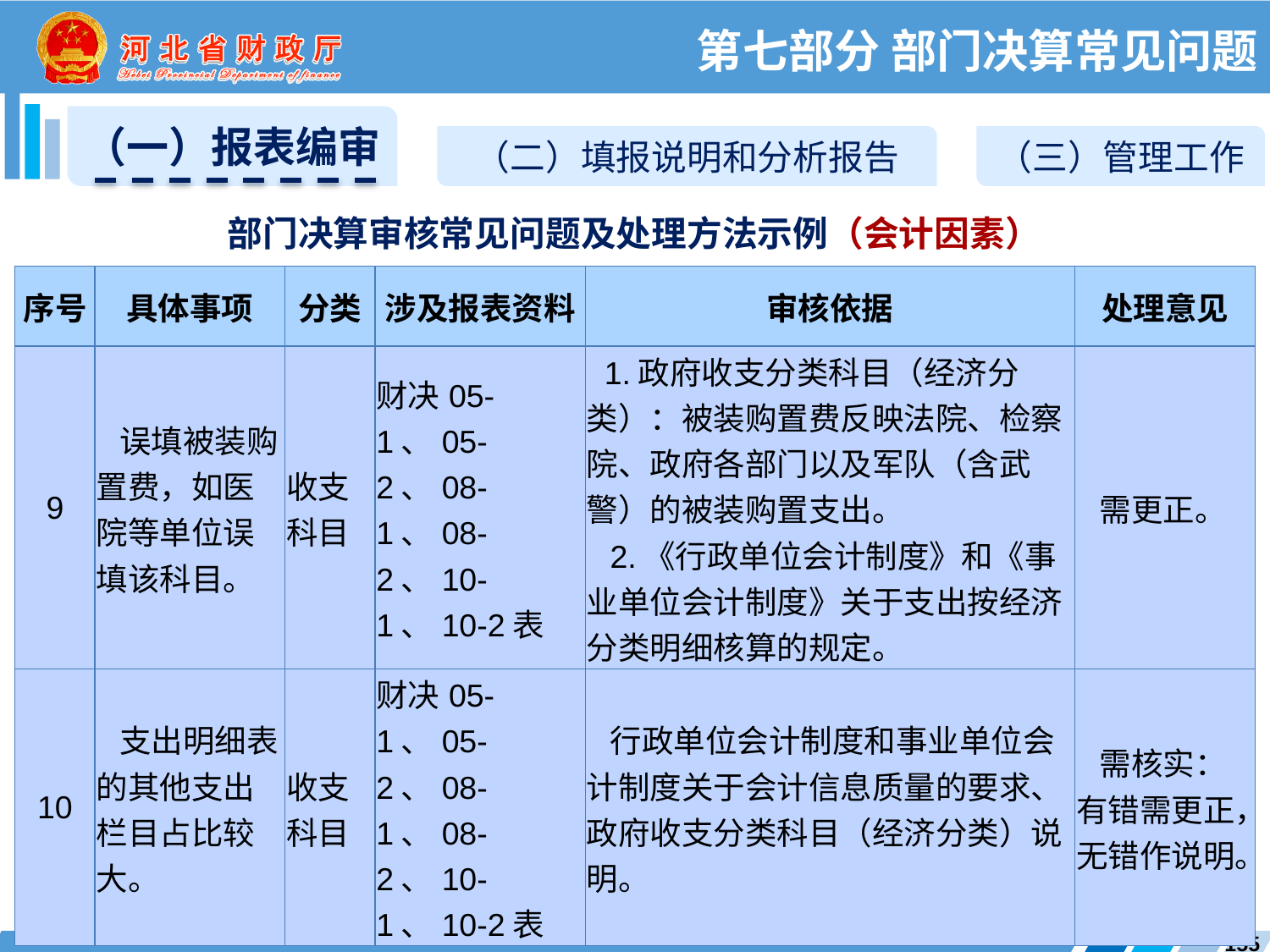

第七部分 部门决算常见问题
（一）报表编审
（二）填报说明和分析报告
（三）管理工作
部门决算审核常见问题及处理方法示例（会计因素）
| 序号 | 具体事项 | 分类 | 涉及报表资料 | 审核依据 | 处理意见 |
| --- | --- | --- | --- | --- | --- |
| 9 | 误填被装购置费，如医院等单位误填该科目。 | 收支科目 | 财决05-1、05-2、08-1、08-2、10-1、10-2表 | 1.政府收支分类科目（经济分类）：被装购置费反映法院、检察院、政府各部门以及军队（含武警）的被装购置支出。 2.《行政单位会计制度》和《事业单位会计制度》关于支出按经济分类明细核算的规定。 | 需更正。 |
| 10 | 支出明细表的其他支出栏目占比较大。 | 收支科目 | 财决05-1、05-2、08-1、08-2、10-1、10-2表 | 行政单位会计制度和事业单位会计制度关于会计信息质量的要求、政府收支分类科目（经济分类）说明。 | 需核实：有错需更正，无错作说明。 |
155